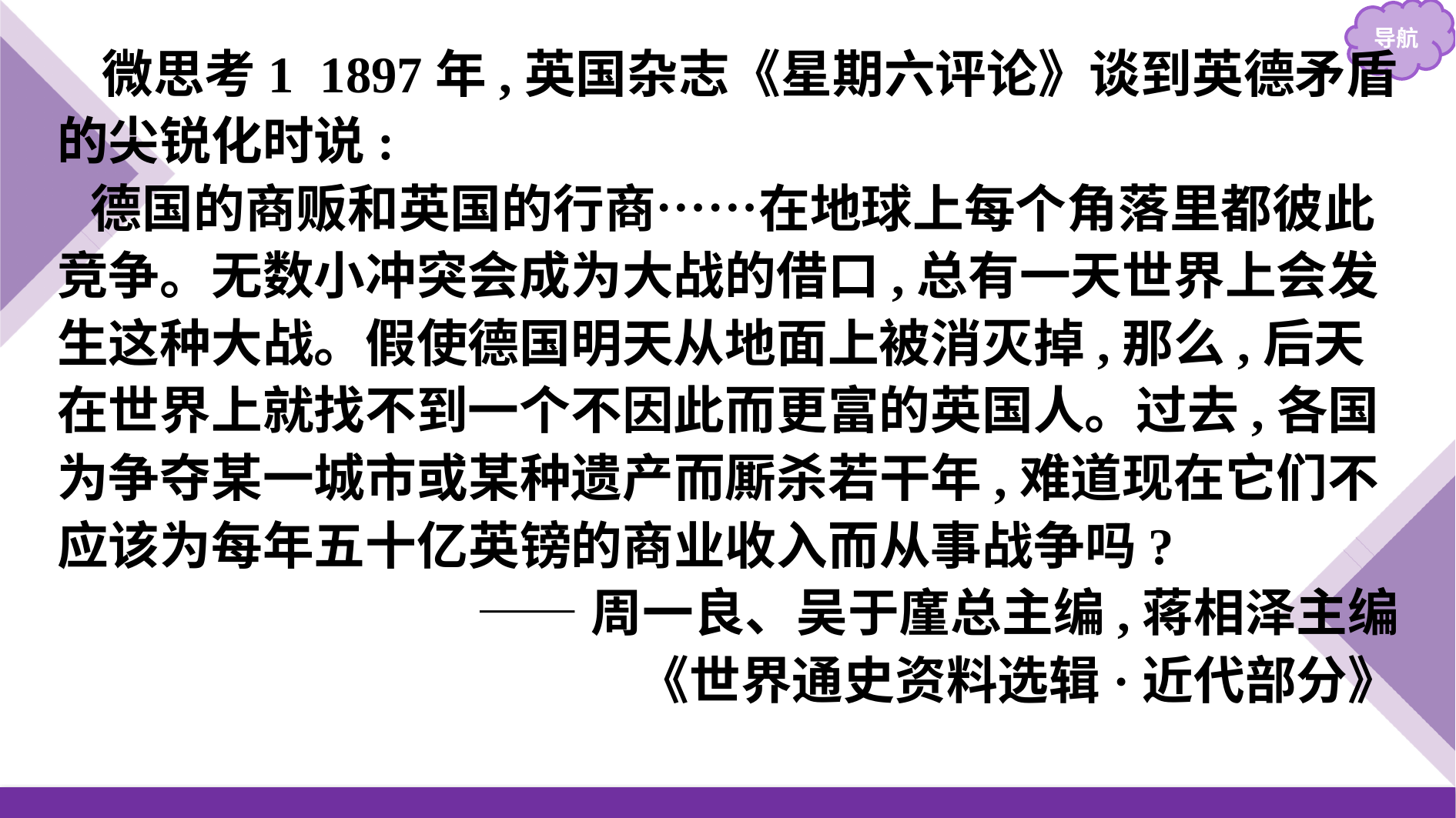

微思考1  1897年,英国杂志《星期六评论》谈到英德矛盾的尖锐化时说:
德国的商贩和英国的行商……在地球上每个角落里都彼此竞争。无数小冲突会成为大战的借口,总有一天世界上会发生这种大战。假使德国明天从地面上被消灭掉,那么,后天在世界上就找不到一个不因此而更富的英国人。过去,各国为争夺某一城市或某种遗产而厮杀若干年,难道现在它们不应该为每年五十亿英镑的商业收入而从事战争吗?
——周一良、吴于廑总主编,蒋相泽主编
《世界通史资料选辑·近代部分》